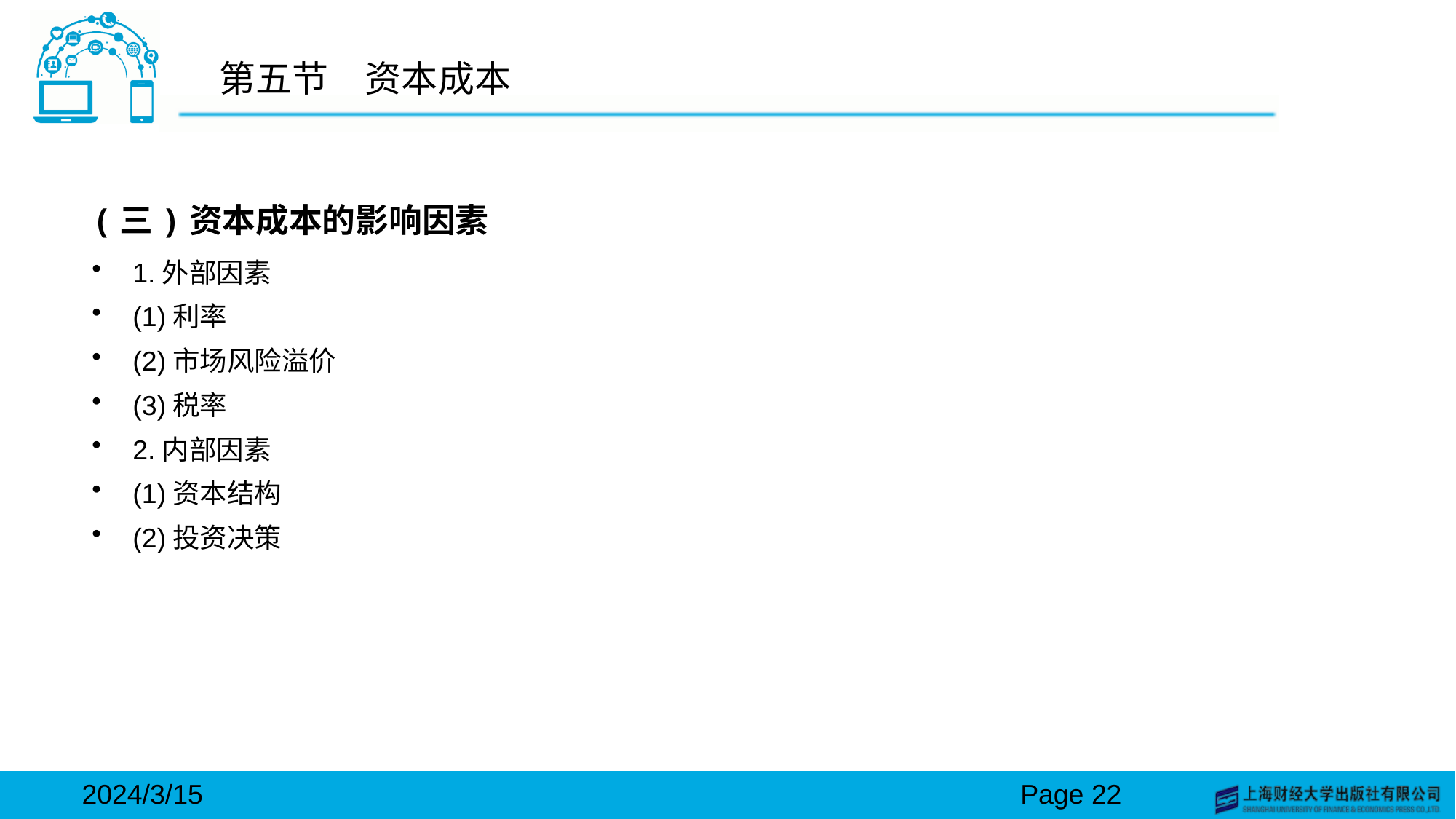

# 第五节　资本成本
(三)资本成本的影响因素
1.外部因素
(1)利率
(2)市场风险溢价
(3)税率
2.内部因素
(1)资本结构
(2)投资决策

2024/3/15
Page 22